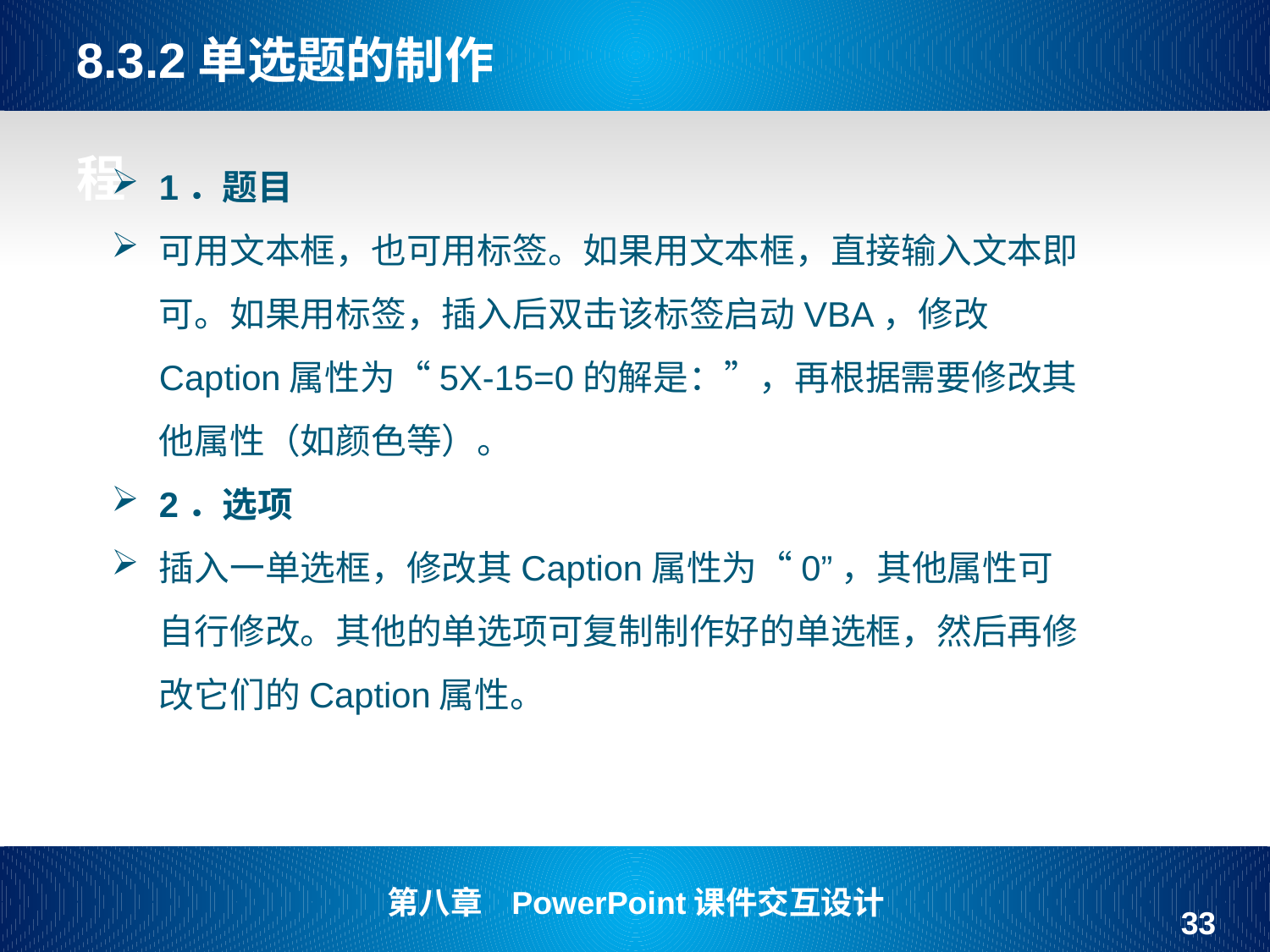

# 8.3.2单选题的制作   程
1．题目
可用文本框，也可用标签。如果用文本框，直接输入文本即可。如果用标签，插入后双击该标签启动VBA，修改Caption属性为“5X-15=0的解是：”，再根据需要修改其他属性（如颜色等）。
2．选项
插入一单选框，修改其Caption属性为“0”，其他属性可自行修改。其他的单选项可复制制作好的单选框，然后再修改它们的Caption属性。

33